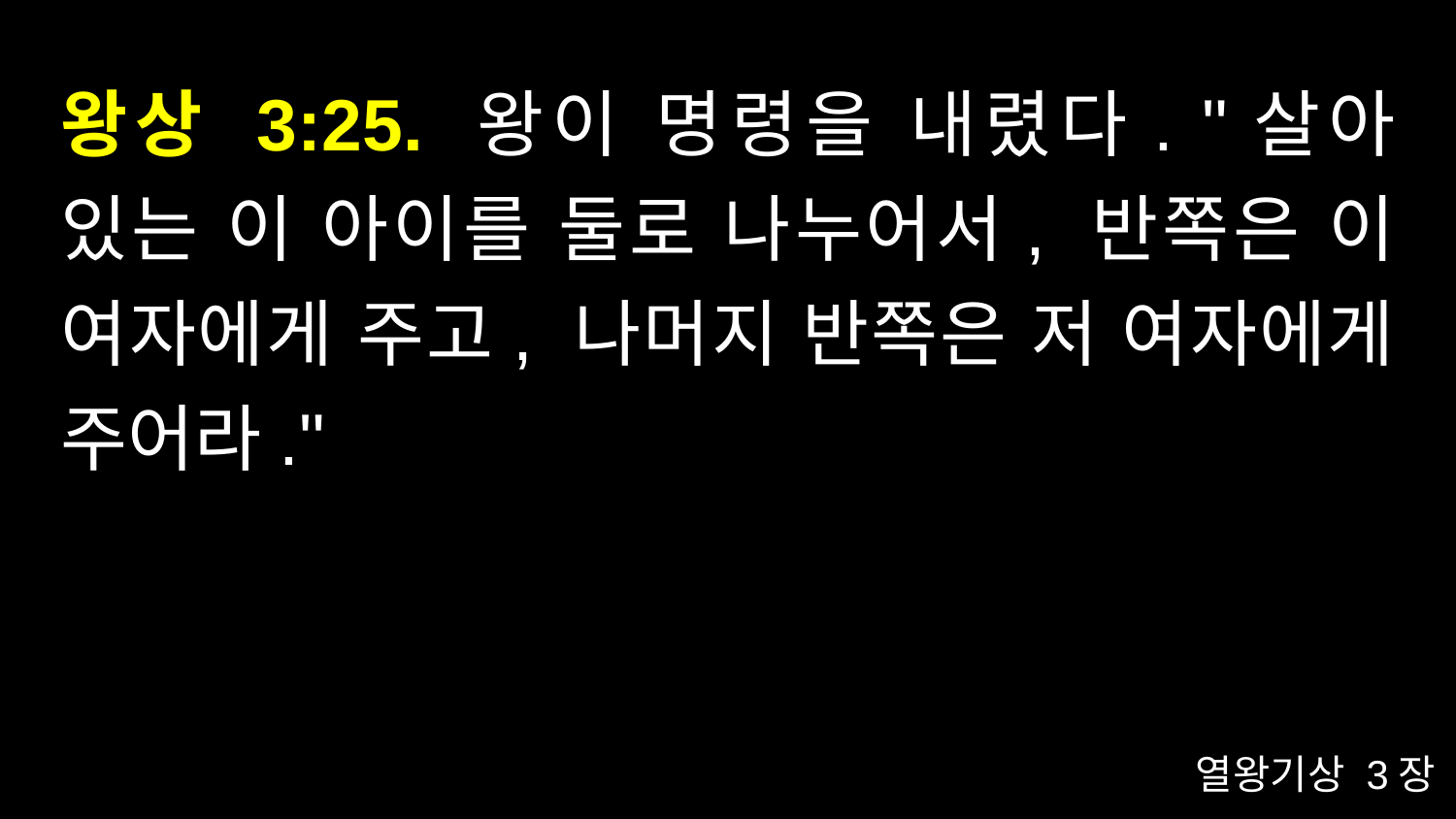

# 왕상 3:25. 왕이 명령을 내렸다. "살아 있는 이 아이를 둘로 나누어서, 반쪽은 이 여자에게 주고, 나머지 반쪽은 저 여자에게 주어라."
열왕기상 3장